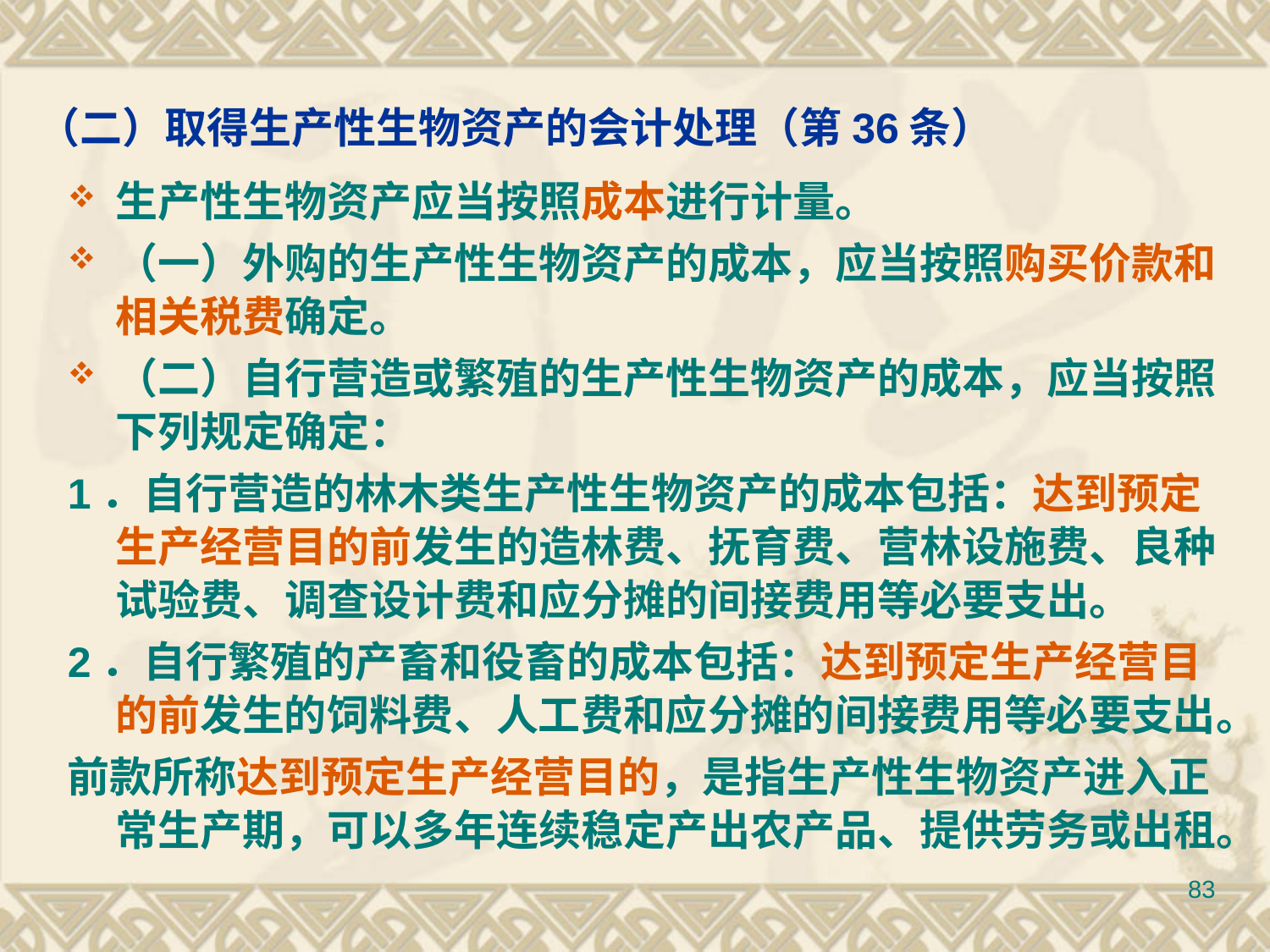

# （二）取得生产性生物资产的会计处理（第36条）
生产性生物资产应当按照成本进行计量。
（一）外购的生产性生物资产的成本，应当按照购买价款和相关税费确定。
（二）自行营造或繁殖的生产性生物资产的成本，应当按照下列规定确定：
1．自行营造的林木类生产性生物资产的成本包括：达到预定生产经营目的前发生的造林费、抚育费、营林设施费、良种试验费、调查设计费和应分摊的间接费用等必要支出。
2．自行繁殖的产畜和役畜的成本包括：达到预定生产经营目的前发生的饲料费、人工费和应分摊的间接费用等必要支出。
前款所称达到预定生产经营目的，是指生产性生物资产进入正常生产期，可以多年连续稳定产出农产品、提供劳务或出租。
83